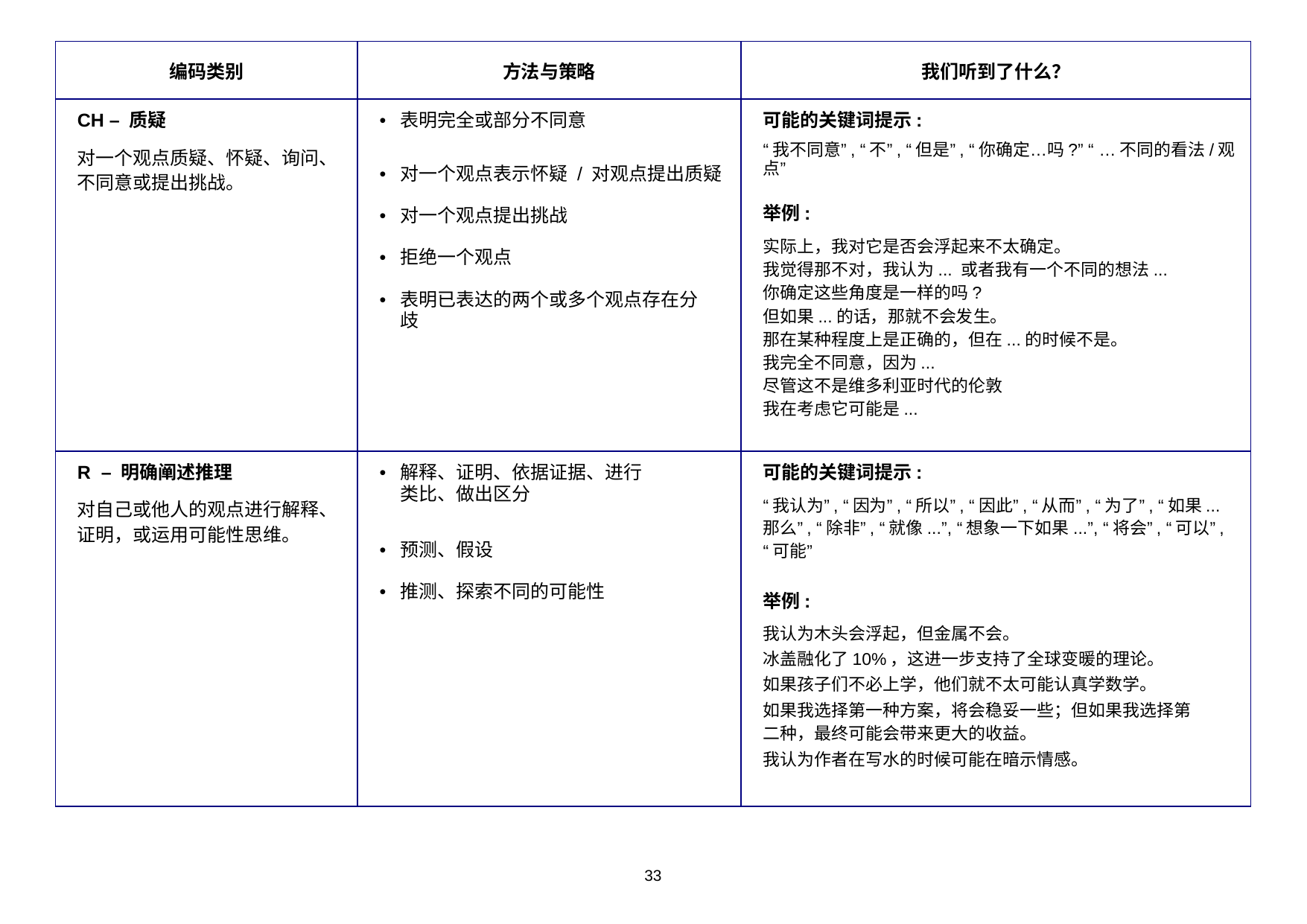

| 编码类别 | 方法与策略 | 我们听到了什么？ |
| --- | --- | --- |
| CH – 质疑 对一个观点质疑、怀疑、询问、不同意或提出挑战。 | 表明完全或部分不同意 对一个观点表示怀疑 / 对观点提出质疑 对一个观点提出挑战 拒绝一个观点 表明已表达的两个或多个观点存在分歧 | 可能的关键词提示: “我不同意”, “不”, “但是”, “你确定…吗?” “ …不同的看法/观点” 举例: 实际上，我对它是否会浮起来不太确定。 我觉得那不对，我认为... 或者我有一个不同的想法... 你确定这些角度是一样的吗? 但如果...的话，那就不会发生。 那在某种程度上是正确的，但在...的时候不是。 我完全不同意，因为... 尽管这不是维多利亚时代的伦敦 我在考虑它可能是... |
| R – 明确阐述推理 对自己或他人的观点进行解释、证明，或运用可能性思维。 | 解释、证明、依据证据、进行类比、做出区分 预测、假设 推测、探索不同的可能性 | 可能的关键词提示: “我认为”, “因为”, “所以”, “因此”, “从而”, “为了”, “如果...那么”, “除非”, “就像...”, “想象一下如果...”, “将会”, “可以”, “可能” 举例: 我认为木头会浮起，但金属不会。 冰盖融化了10%，这进一步支持了全球变暖的理论。 如果孩子们不必上学，他们就不太可能认真学数学。 如果我选择第一种方案，将会稳妥一些；但如果我选择第二种，最终可能会带来更大的收益。 我认为作者在写水的时候可能在暗示情感。 |
33